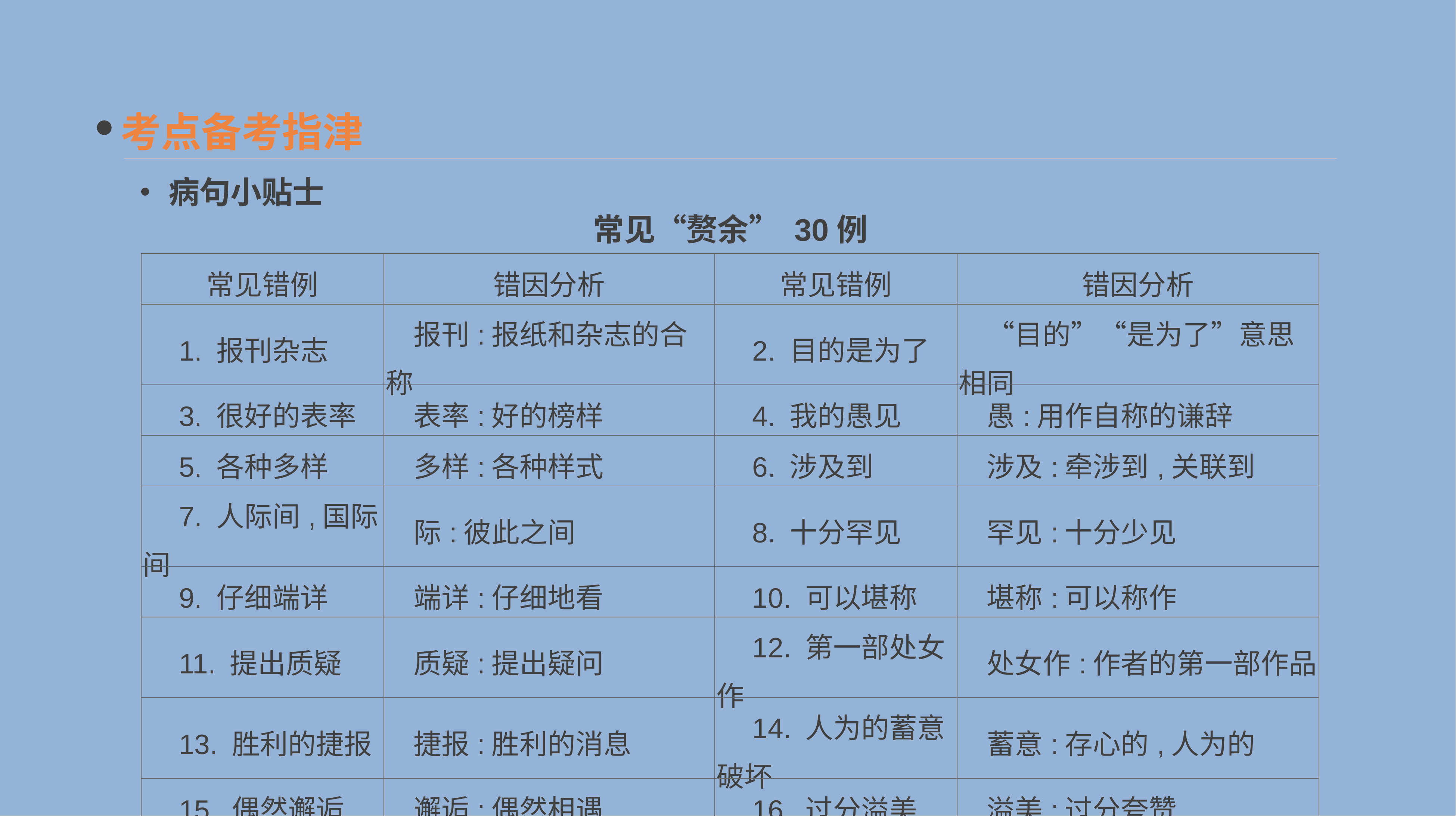

考点备考指津

•病句小贴士
常见“赘余” 30例
| 常见错例 | 错因分析 | 常见错例 | 错因分析 |
| --- | --- | --- | --- |
| 1. 报刊杂志 | 报刊:报纸和杂志的合称 | 2. 目的是为了 | “目的”“是为了”意思相同 |
| 3. 很好的表率 | 表率:好的榜样 | 4. 我的愚见 | 愚:用作自称的谦辞 |
| 5. 各种多样 | 多样:各种样式 | 6. 涉及到 | 涉及:牵涉到,关联到 |
| 7. 人际间,国际间 | 际:彼此之间 | 8. 十分罕见 | 罕见:十分少见 |
| 9. 仔细端详 | 端详:仔细地看 | 10. 可以堪称 | 堪称:可以称作 |
| 11. 提出质疑 | 质疑:提出疑问 | 12. 第一部处女作 | 处女作:作者的第一部作品 |
| 13. 胜利的捷报 | 捷报:胜利的消息 | 14. 人为的蓄意破坏 | 蓄意:存心的,人为的 |
| 15. 偶然邂逅 | 邂逅:偶然相遇 | 16. 过分溢美 | 溢美:过分夸赞 |